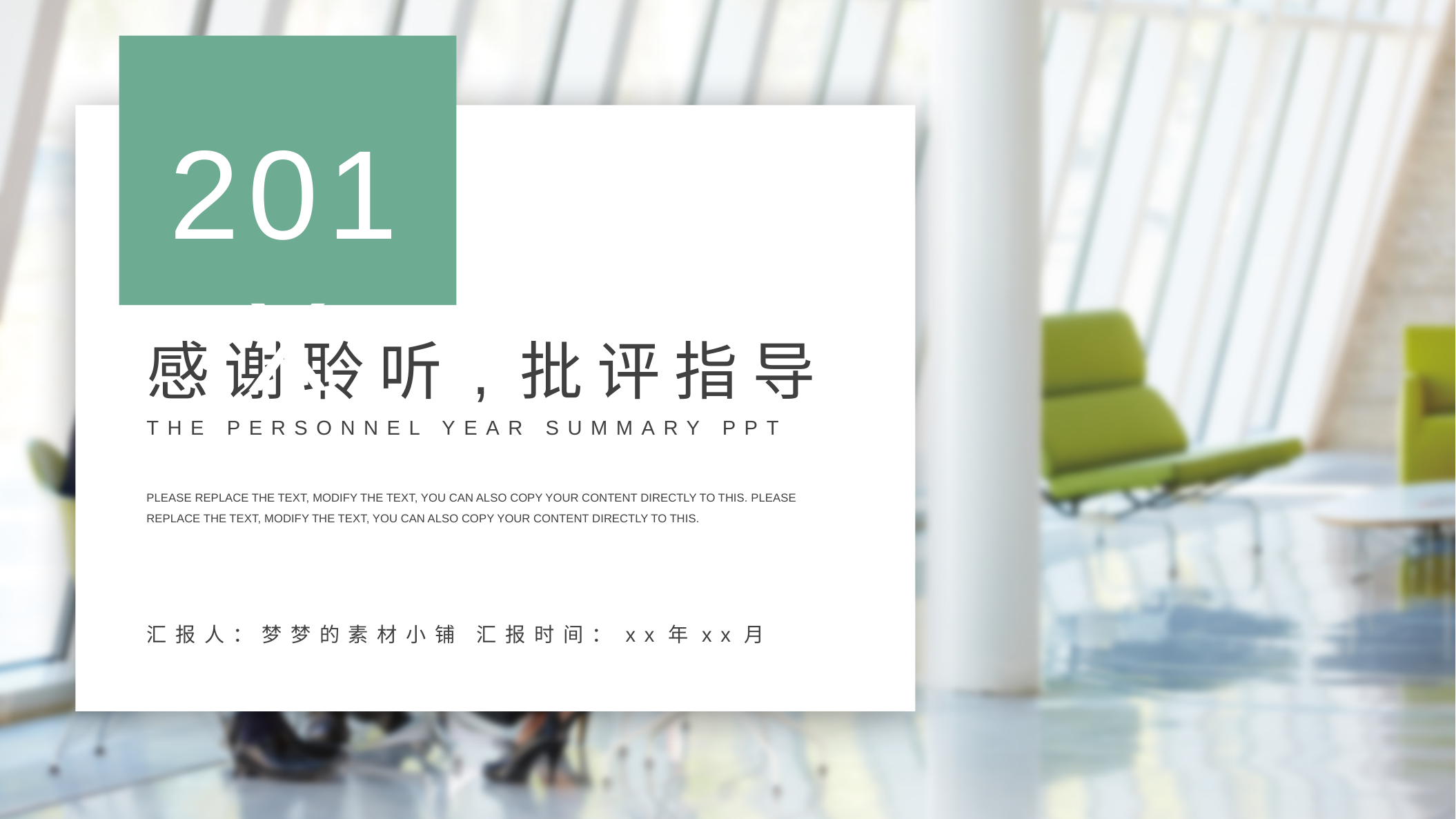

201X
感谢聆听,批评指导
THE PERSONNEL YEAR SUMMARY PPT
PLEASE REPLACE THE TEXT, MODIFY THE TEXT, YOU CAN ALSO COPY YOUR CONTENT DIRECTLY TO THIS. PLEASE REPLACE THE TEXT, MODIFY THE TEXT, YOU CAN ALSO COPY YOUR CONTENT DIRECTLY TO THIS.
汇报人：梦梦的素材小铺 汇报时间：xx年xx月